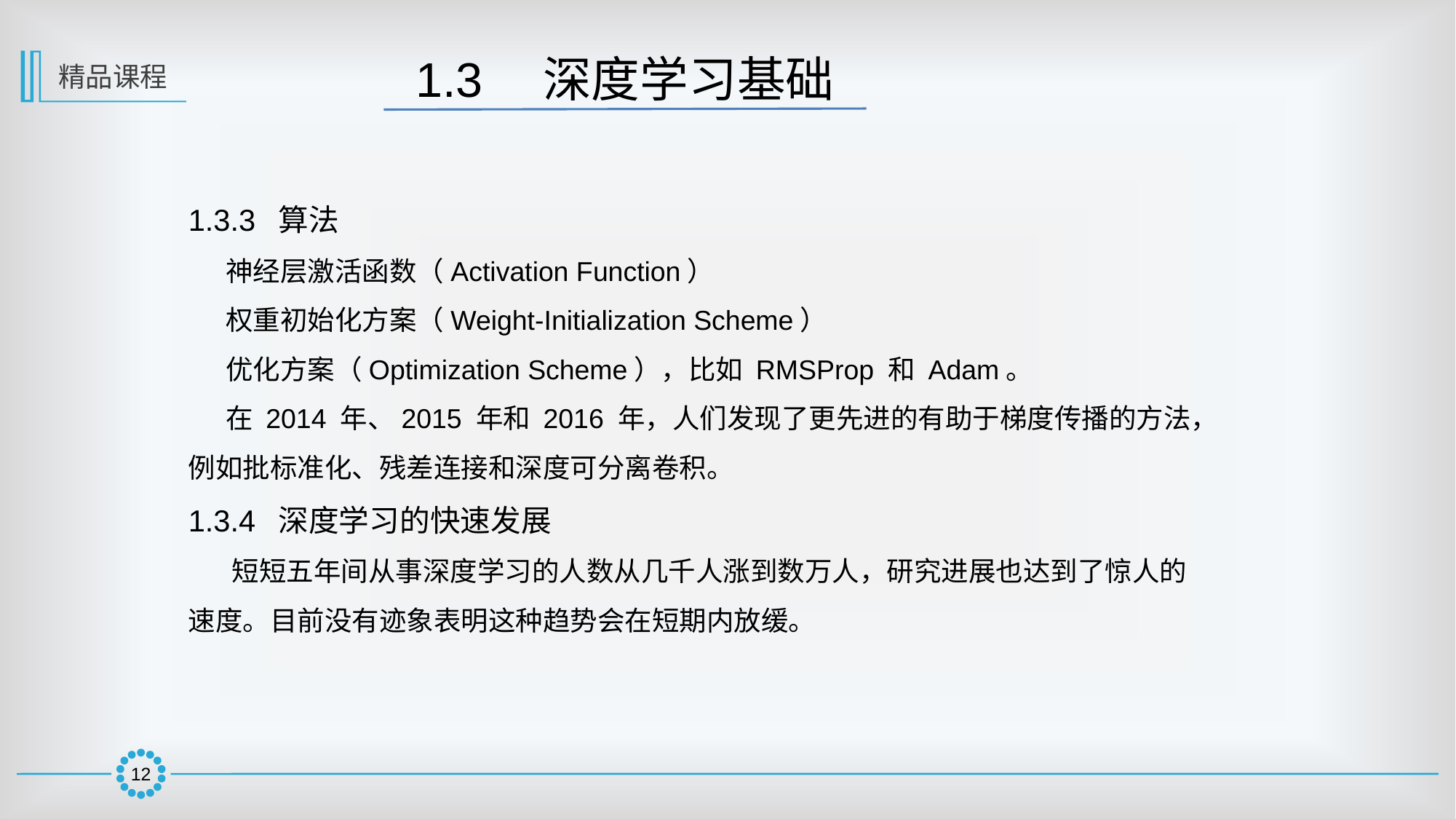

1.3　深度学习基础

精品课程

1.3.3 算法
     神经层激活函数（Activation Function）
     权重初始化方案（Weight-Initialization Scheme）
     优化方案（Optimization Scheme），比如 RMSProp 和 Adam。
     在 2014 年、2015 年和 2016 年，人们发现了更先进的有助于梯度传播的方法，例如批标准化、残差连接和深度可分离卷积。
1.3.4 深度学习的快速发展
      短短五年间从事深度学习的人数从几千人涨到数万人，研究进展也达到了惊人的速度。目前没有迹象表明这种趋势会在短期内放缓。

12